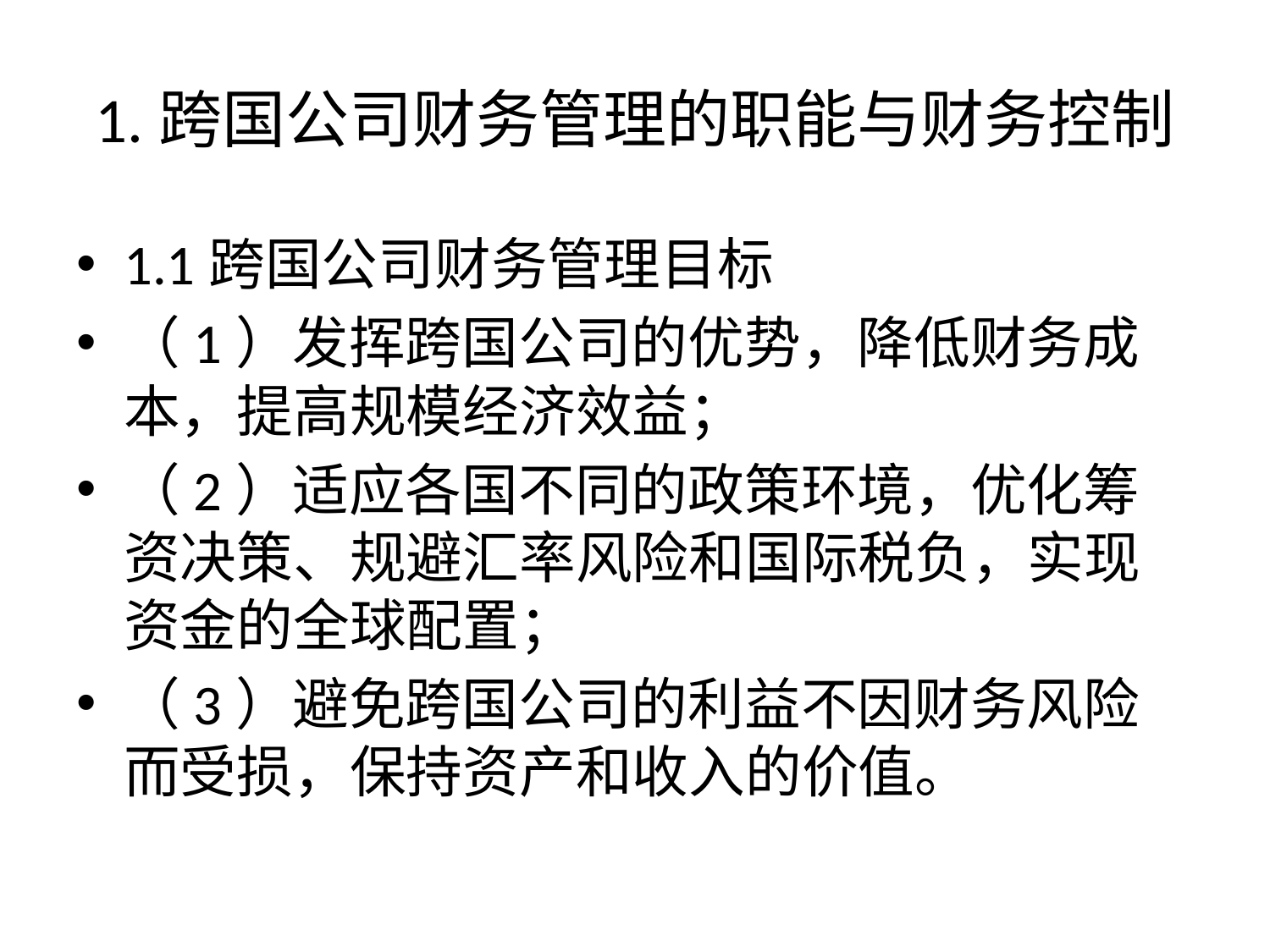

# 1.跨国公司财务管理的职能与财务控制
1.1跨国公司财务管理目标
（1）发挥跨国公司的优势，降低财务成本，提高规模经济效益；
（2）适应各国不同的政策环境，优化筹资决策、规避汇率风险和国际税负，实现资金的全球配置；
（3）避免跨国公司的利益不因财务风险而受损，保持资产和收入的价值。